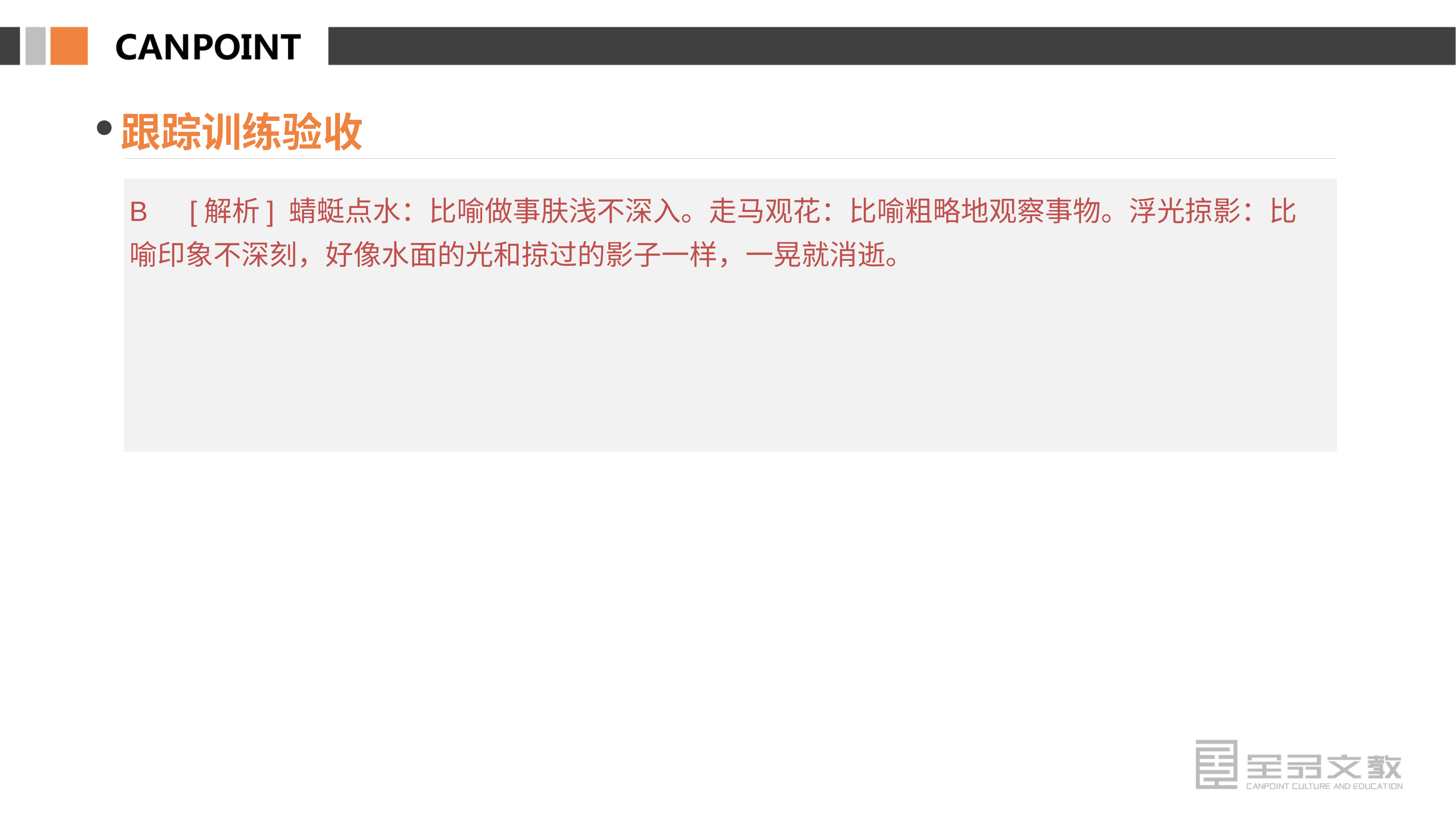

跟踪训练验收

B　[解析] 蜻蜓点水：比喻做事肤浅不深入。走马观花：比喻粗略地观察事物。浮光掠影：比喻印象不深刻，好像水面的光和掠过的影子一样，一晃就消逝。